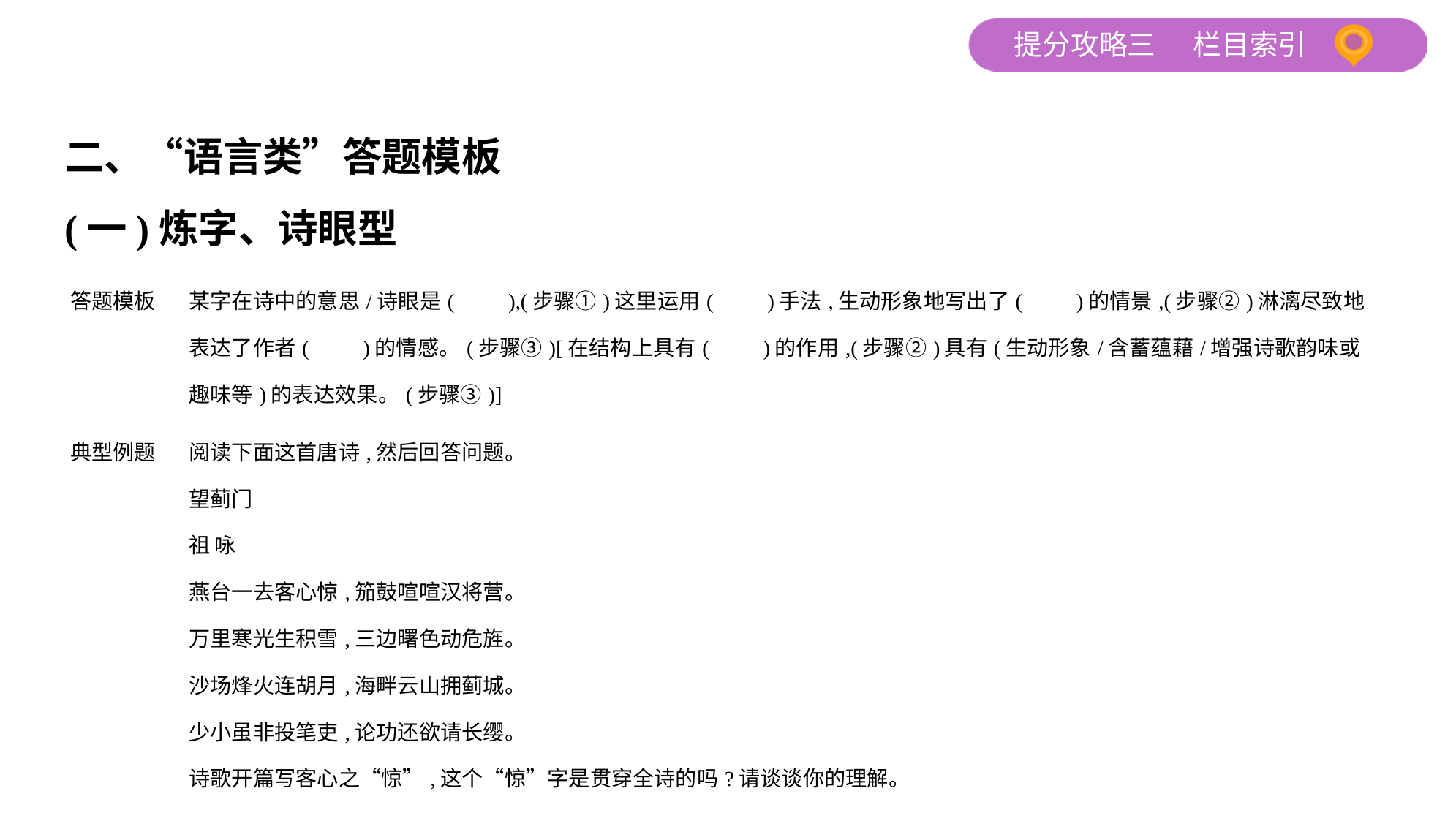

二、“语言类”答题模板
(一)炼字、诗眼型
| 答题模板 | 某字在诗中的意思/诗眼是(　　),(步骤①)这里运用(　　)手法,生动形象地写出了(　　)的情景,(步骤②)淋漓尽致地表达了作者(　　)的情感。(步骤③)[在结构上具有(　　)的作用,(步骤②)具有(生动形象/含蓄蕴藉/增强诗歌韵味或趣味等)的表达效果。(步骤③)] |
| --- | --- |
| 典型例题 | 阅读下面这首唐诗,然后回答问题。 望蓟门 祖 咏 燕台一去客心惊,笳鼓喧喧汉将营。 万里寒光生积雪,三边曙色动危旌。 沙场烽火连胡月,海畔云山拥蓟城。 少小虽非投笔吏,论功还欲请长缨。 诗歌开篇写客心之“惊”,这个“惊”字是贯穿全诗的吗?请谈谈你的理解。 |
| 模板演示 | 全诗以“惊”为线索,以“惊”为基调。(步骤①)第一句写诗人初至燕台时心为之“惊”,第二句写其为边塞重镇及汉将军营整肃而惊,第三句写其为边塞苦寒而惊,第四句写其为猎猎军旗而惊。颈联写诗人因汉军进攻时意气昂扬,汉军守备时岿然不动而惊。最后两句写诗人因“惊”而雄心勃发,意欲立功边疆,以酬平生之志。(步骤②)全诗以“惊”展现了诗人的心灵震撼。(步骤③) |